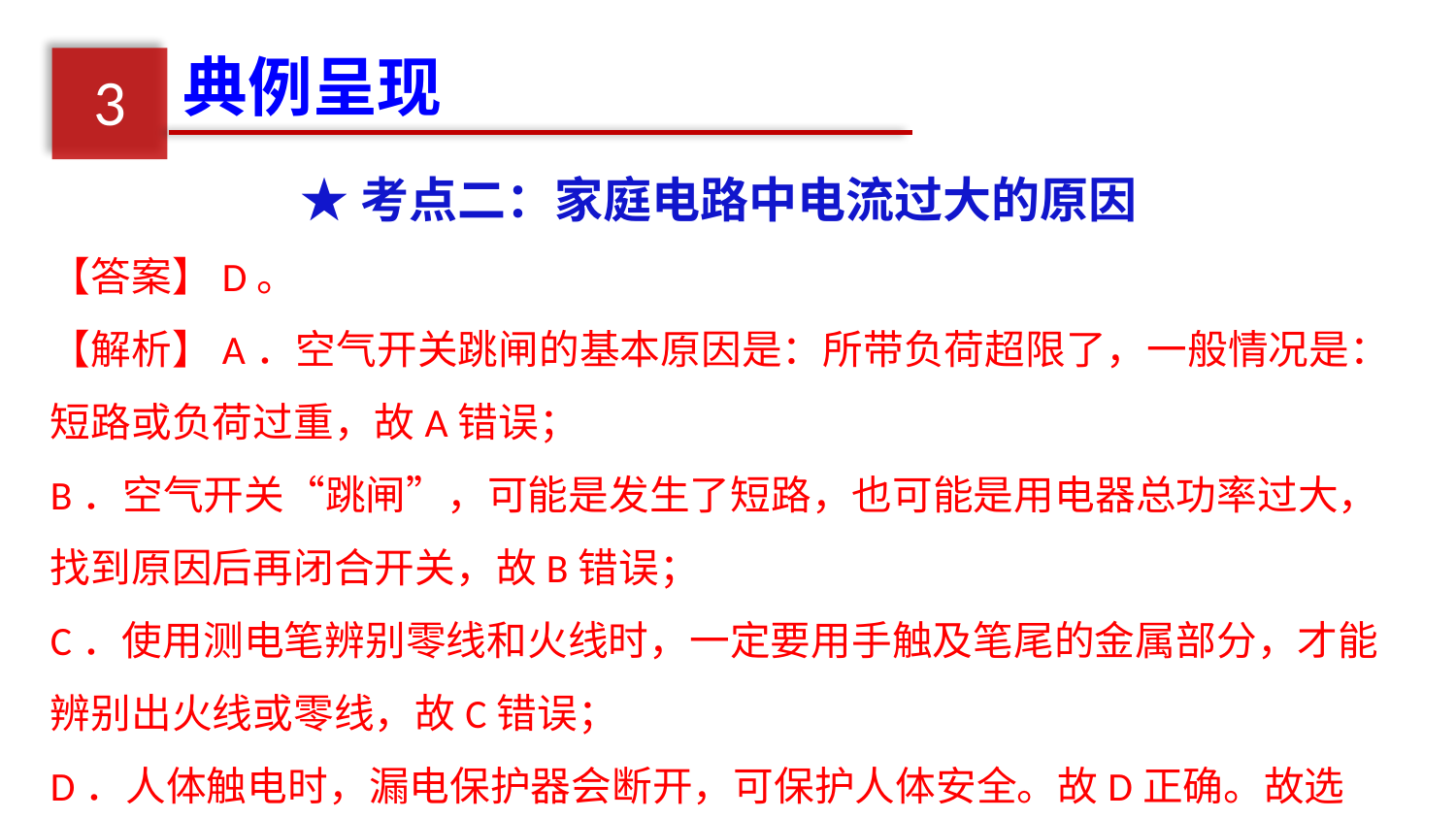

典例呈现

3
★考点二：家庭电路中电流过大的原因
【答案】D。
【解析】A．空气开关跳闸的基本原因是：所带负荷超限了，一般情况是：短路或负荷过重，故A错误；
B．空气开关“跳闸”，可能是发生了短路，也可能是用电器总功率过大，找到原因后再闭合开关，故B错误；
C．使用测电笔辨别零线和火线时，一定要用手触及笔尾的金属部分，才能辨别出火线或零线，故C错误；
D．人体触电时，漏电保护器会断开，可保护人体安全。故D正确。故选D。